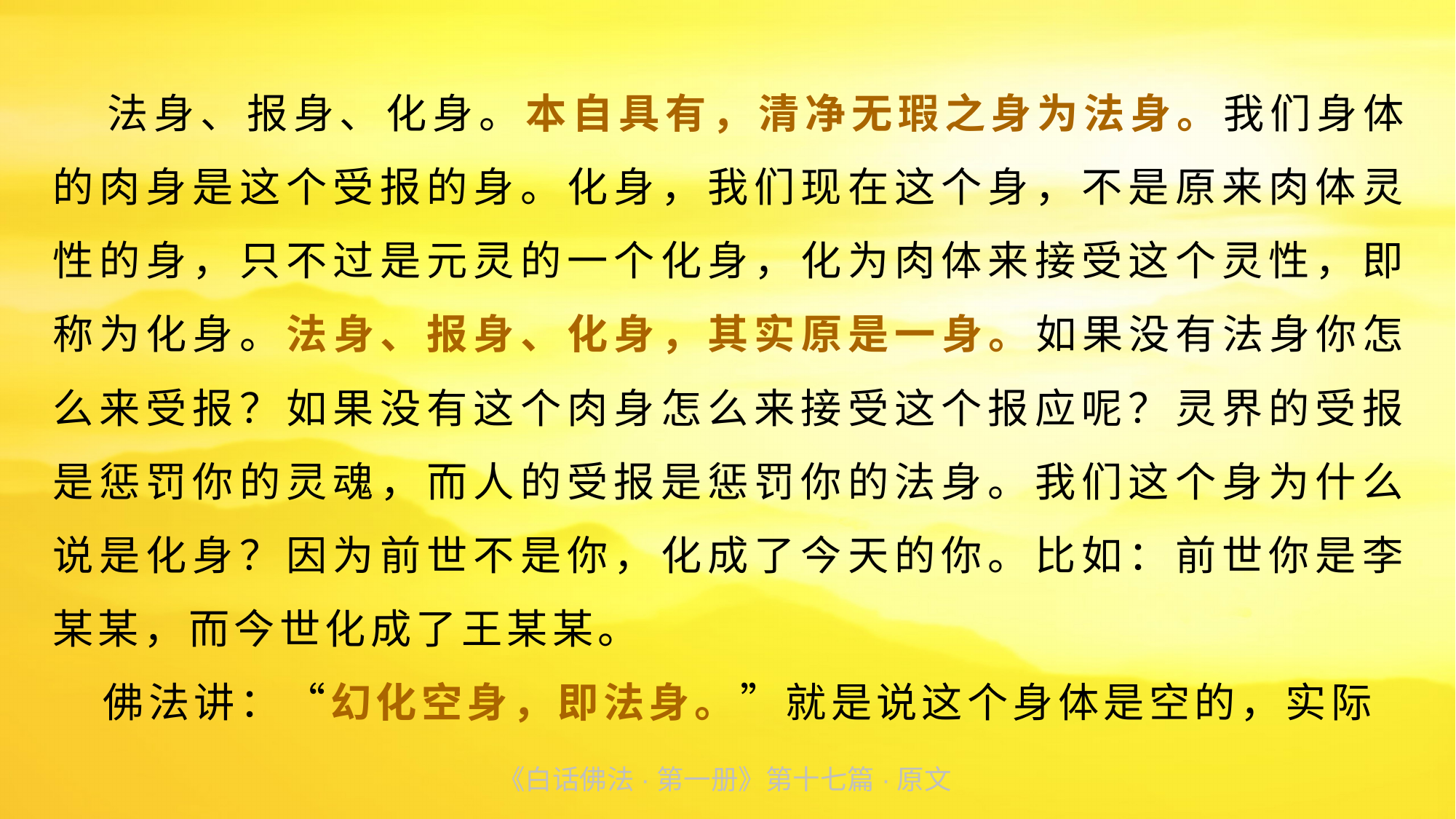

法身、报身、化身。本自具有，清净无瑕之身为法身。我们身体的肉身是这个受报的身。化身，我们现在这个身，不是原来肉体灵性的身，只不过是元灵的一个化身，化为肉体来接受这个灵性，即称为化身。法身、报身、化身，其实原是一身。如果没有法身你怎么来受报？如果没有这个肉身怎么来接受这个报应呢？灵界的受报是惩罚你的灵魂，而人的受报是惩罚你的法身。我们这个身为什么说是化身？因为前世不是你，化成了今天的你。比如：前世你是李某某，而今世化成了王某某。
   佛法讲：“幻化空身，即法身。”就是说这个身体是空的，实际
《白话佛法·第一册》第十七篇·原文